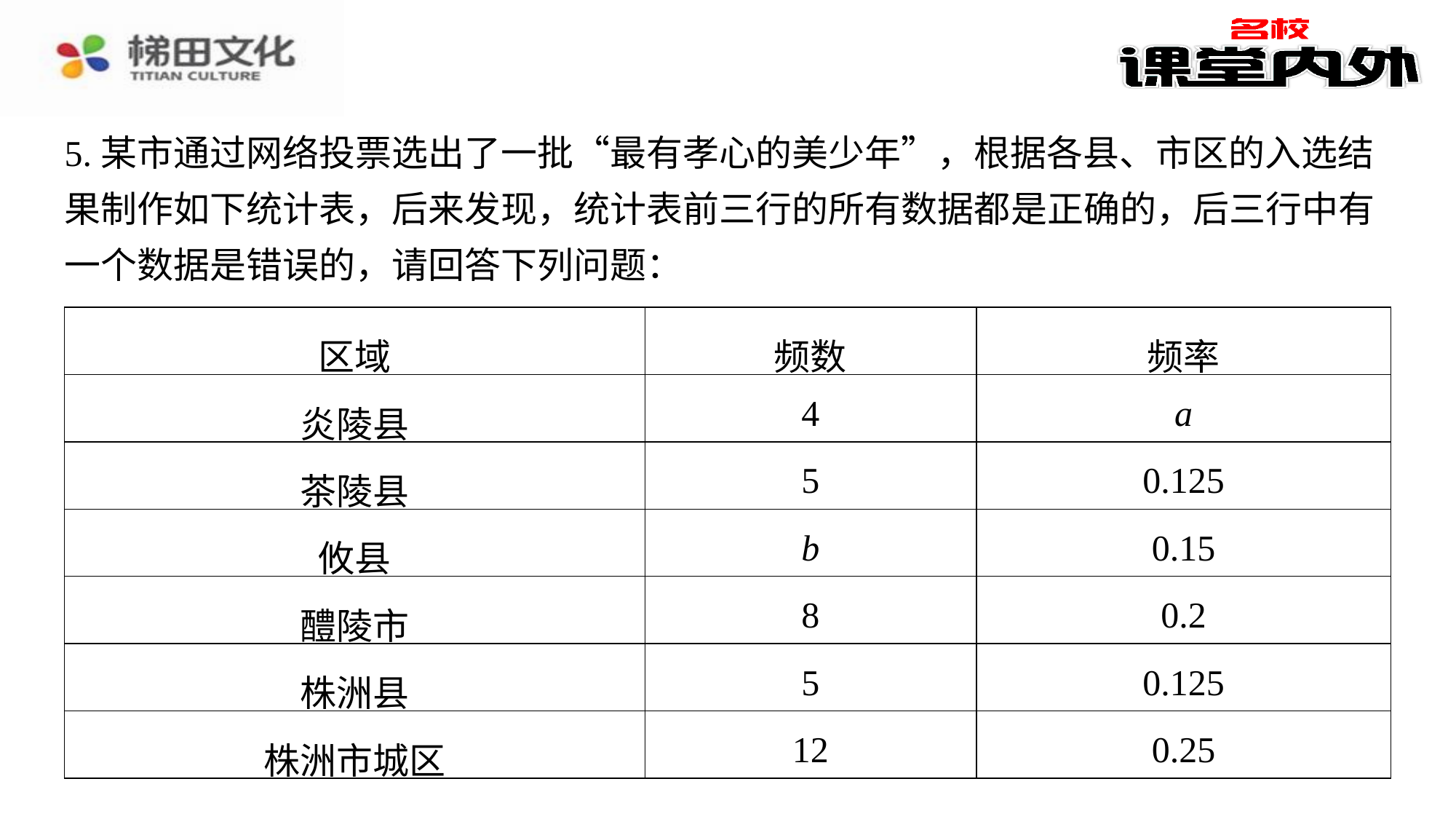

5.某市通过网络投票选出了一批“最有孝心的美少年”，根据各县、市区的入选结果制作如下统计表，后来发现，统计表前三行的所有数据都是正确的，后三行中有一个数据是错误的，请回答下列问题：
| 区域 | 频数 | 频率 |
| --- | --- | --- |
| 炎陵县 | 4 | a |
| 茶陵县 | 5 | 0.125 |
| 攸县 | b | 0.15 |
| 醴陵市 | 8 | 0.2 |
| 株洲县 | 5 | 0.125 |
| 株洲市城区 | 12 | 0.25 |